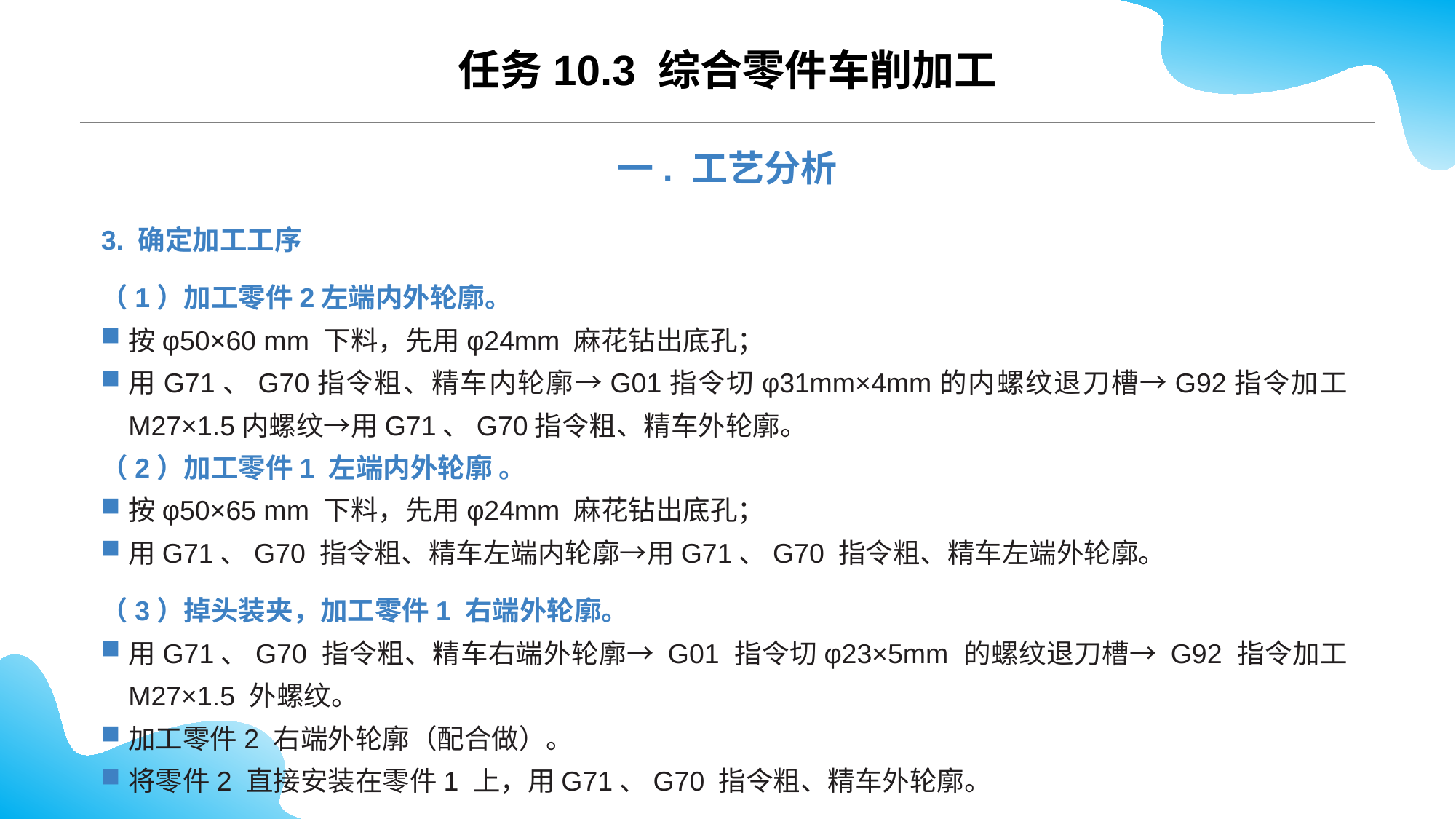

CONTENTS
任务10.3 综合零件车削加工
一. 工艺分析
3. 确定加工工序
（1）加工零件2左端内外轮廓。
按φ50×60 mm 下料，先用φ24mm 麻花钻出底孔；
用G71、G70指令粗、精车内轮廓→G01指令切φ31mm×4mm的内螺纹退刀槽→G92指令加工M27×1.5内螺纹→用G71、G70指令粗、精车外轮廓。
（2）加工零件1 左端内外轮廓 。
按φ50×65 mm 下料，先用φ24mm 麻花钻出底孔；
用G71、G70 指令粗、精车左端内轮廓→用G71、G70 指令粗、精车左端外轮廓。
（3）掉头装夹，加工零件1 右端外轮廓。
用G71、G70 指令粗、精车右端外轮廓→ G01 指令切φ23×5mm 的螺纹退刀槽→ G92 指令加工M27×1.5 外螺纹。
加工零件2 右端外轮廓（配合做）。
将零件2 直接安装在零件1 上，用G71、G70 指令粗、精车外轮廓。